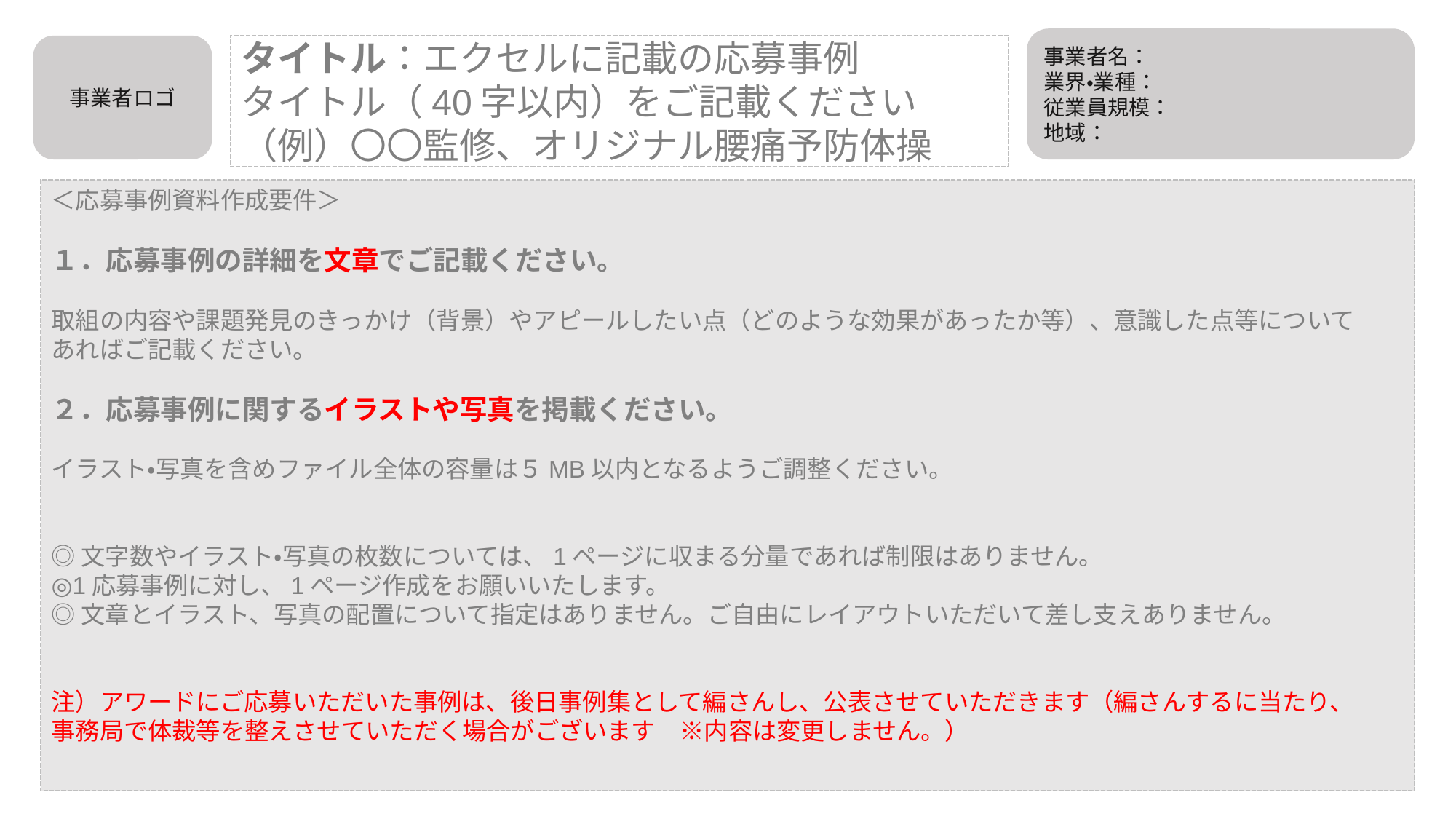

事業者名：
業界・業種：
従業員規模：
地域：
事業者ロゴ
タイトル：エクセルに記載の応募事例
タイトル（40字以内）をご記載ください
（例）〇〇監修、オリジナル腰痛予防体操
＜応募事例資料作成要件＞

１．応募事例の詳細を文章でご記載ください。

取組の内容や課題発見のきっかけ（背景）やアピールしたい点（どのような効果があったか等）、意識した点等について
あればご記載ください。

２．応募事例に関するイラストや写真を掲載ください。

イラスト・写真を含めファイル全体の容量は５MB以内となるようご調整ください。

◎文字数やイラスト・写真の枚数については、1ページに収まる分量であれば制限はありません。
◎1応募事例に対し、1ページ作成をお願いいたします。
◎文章とイラスト、写真の配置について指定はありません。ご自由にレイアウトいただいて差し支えありません。

注）アワードにご応募いただいた事例は、後日事例集として編さんし、公表させていただきます（編さんするに当たり、
事務局で体裁等を整えさせていただく場合がございます　※内容は変更しません。）